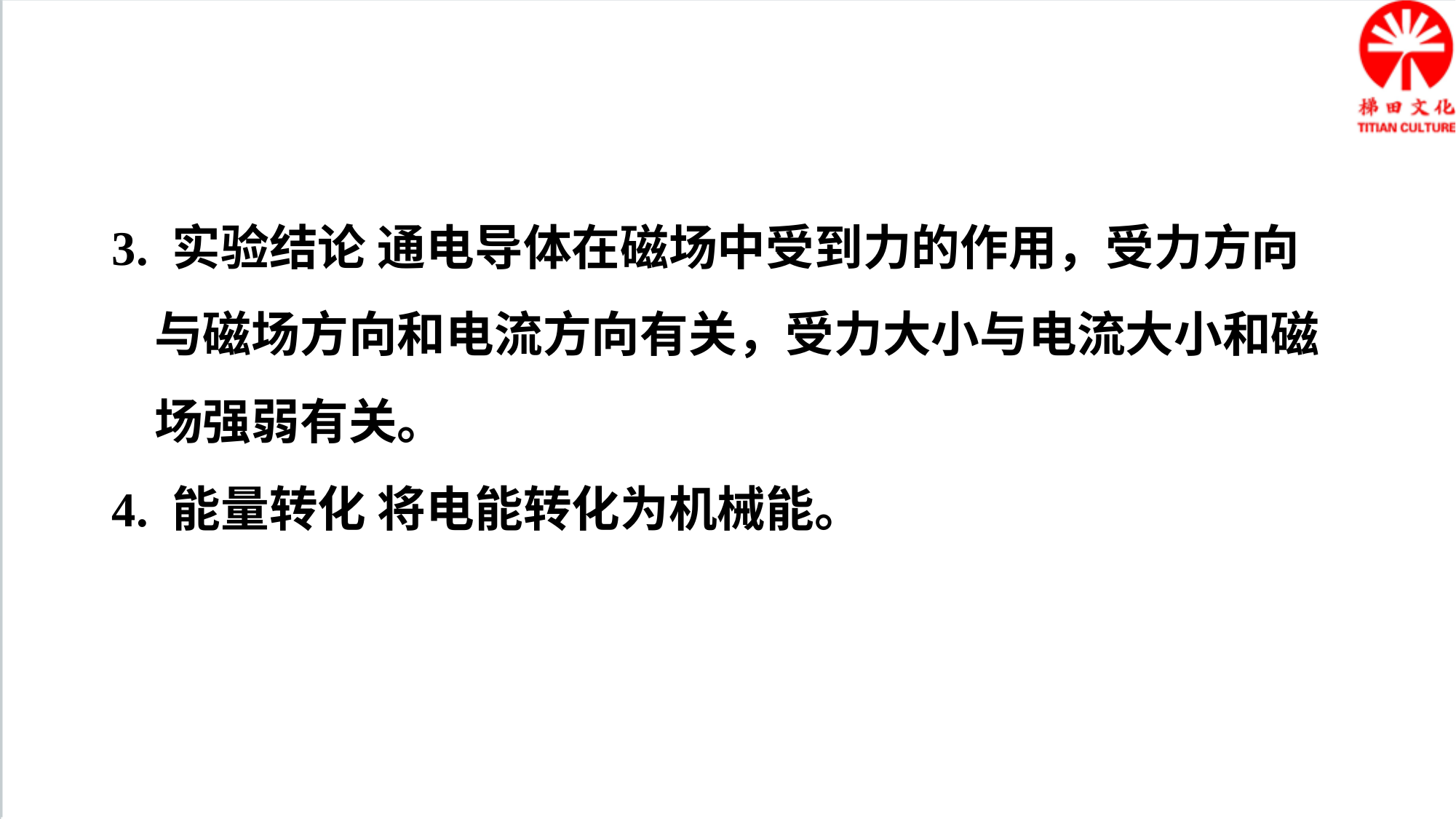

3. 实验结论 通电导体在磁场中受到力的作用，受力方向与磁场方向和电流方向有关，受力大小与电流大小和磁场强弱有关。
4. 能量转化 将电能转化为机械能。